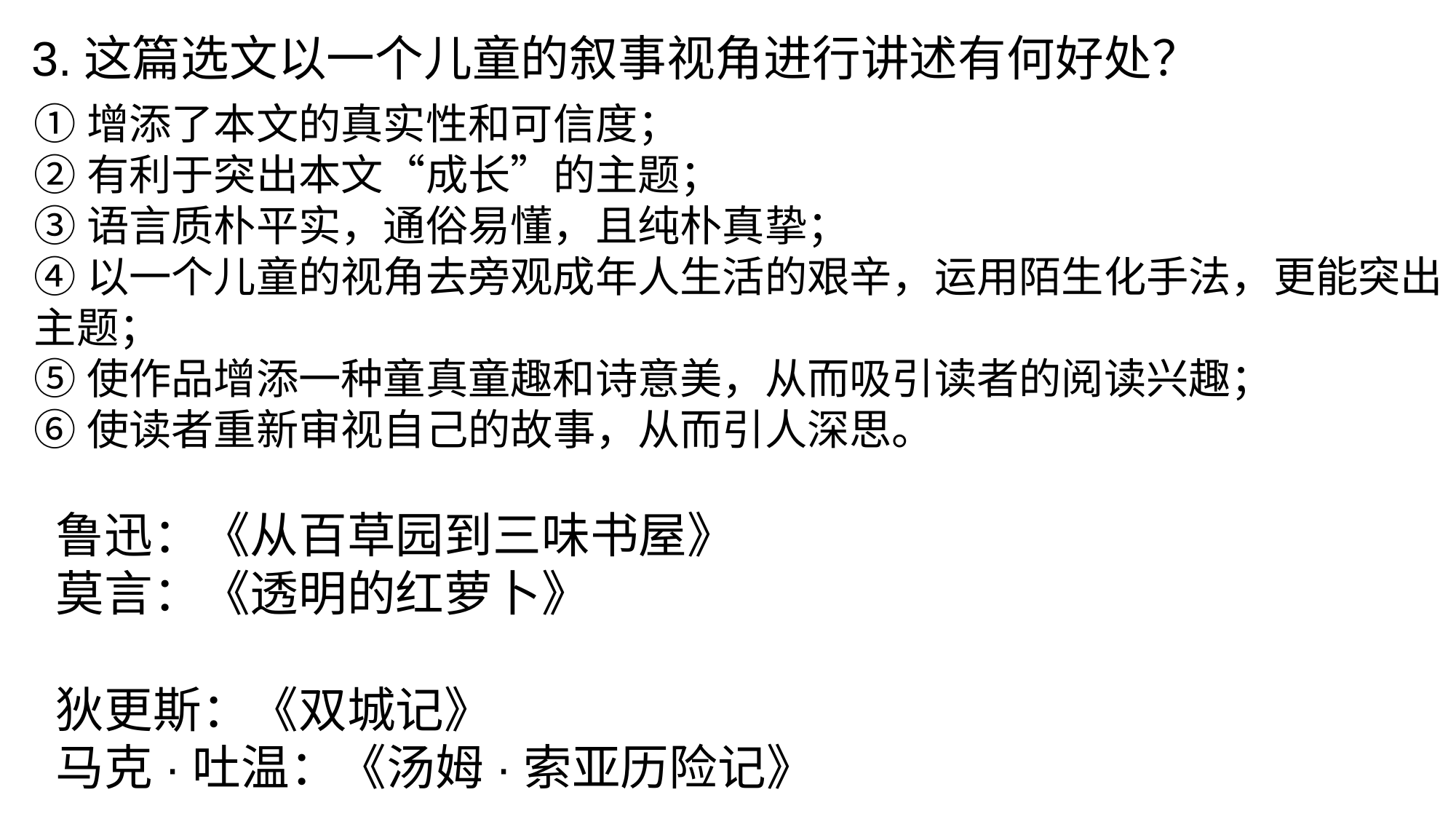

3.这篇选文以一个儿童的叙事视角进行讲述有何好处？
①增添了本文的真实性和可信度；
②有利于突出本文“成长”的主题；
③语言质朴平实，通俗易懂，且纯朴真挚；
④以一个儿童的视角去旁观成年人生活的艰辛，运用陌生化手法，更能突出主题；
⑤使作品增添一种童真童趣和诗意美，从而吸引读者的阅读兴趣；
⑥使读者重新审视自己的故事，从而引人深思。
鲁迅：《从百草园到三味书屋》
莫言：《透明的红萝卜》

狄更斯：《双城记》
马克·吐温：《汤姆·索亚历险记》